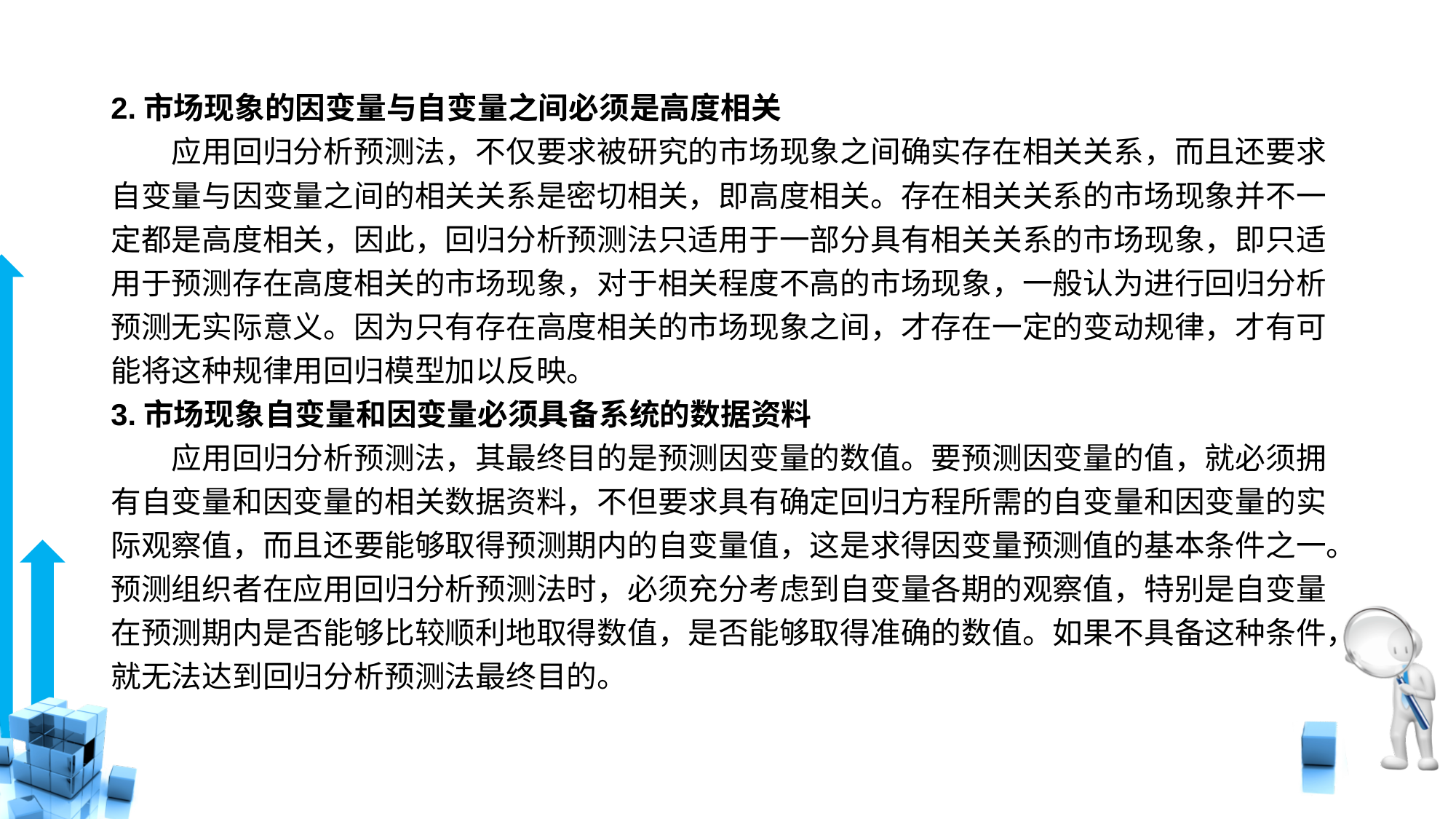

# 2.市场现象的因变量与自变量之间必须是高度相关 　　应用回归分析预测法，不仅要求被研究的市场现象之间确实存在相关关系，而且还要求自变量与因变量之间的相关关系是密切相关，即高度相关。存在相关关系的市场现象并不一定都是高度相关，因此，回归分析预测法只适用于一部分具有相关关系的市场现象，即只适用于预测存在高度相关的市场现象，对于相关程度不高的市场现象，一般认为进行回归分析预测无实际意义。因为只有存在高度相关的市场现象之间，才存在一定的变动规律，才有可能将这种规律用回归模型加以反映。 3.市场现象自变量和因变量必须具备系统的数据资料
　　应用回归分析预测法，其最终目的是预测因变量的数值。要预测因变量的值，就必须拥有自变量和因变量的相关数据资料，不但要求具有确定回归方程所需的自变量和因变量的实际观察值，而且还要能够取得预测期内的自变量值，这是求得因变量预测值的基本条件之一。预测组织者在应用回归分析预测法时，必须充分考虑到自变量各期的观察值，特别是自变量在预测期内是否能够比较顺利地取得数值，是否能够取得准确的数值。如果不具备这种条件，就无法达到回归分析预测法最终目的。